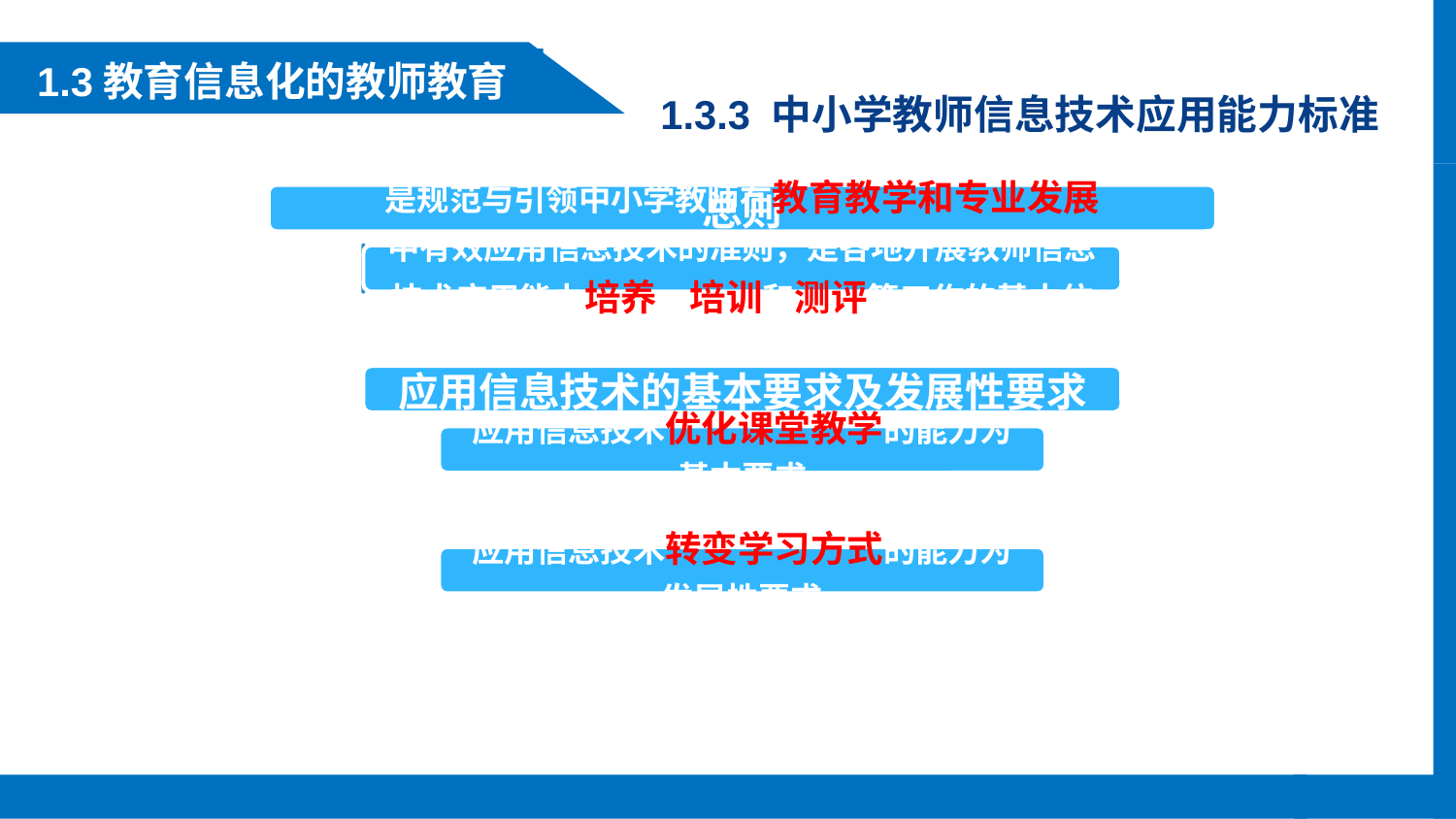

1.3教育信息化的教师教育
1.3.3 中小学教师信息技术应用能力标准
总则
应用信息技术的基本要求及发展性要求
应用信息技术转变学习方式的能力为发展性要求
应用信息技术优化课堂教学的能力为基本要求